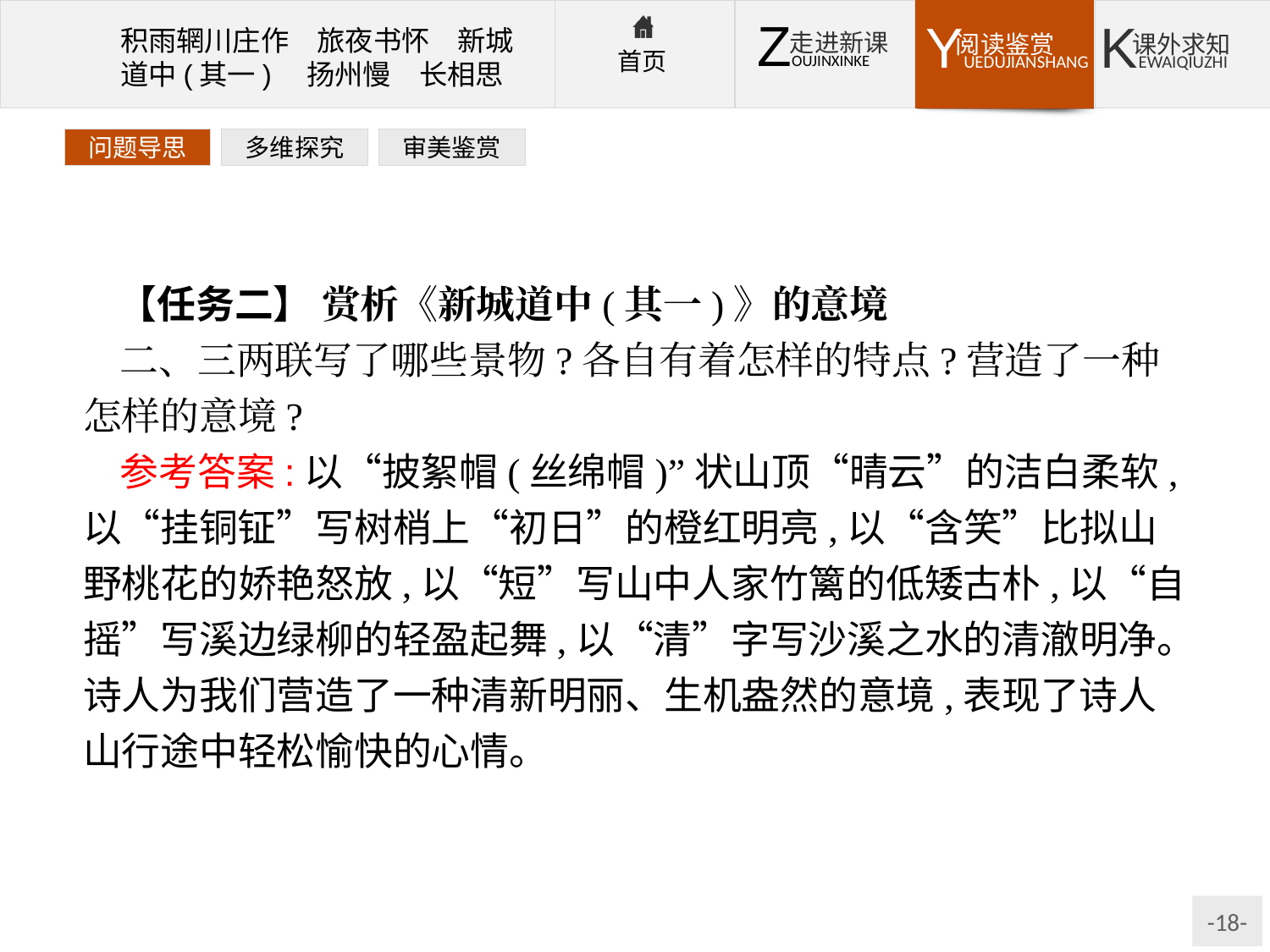

问题导思
多维探究
审美鉴赏
【任务二】 赏析《新城道中(其一)》的意境
二、三两联写了哪些景物?各自有着怎样的特点?营造了一种怎样的意境?
参考答案:以“披絮帽(丝绵帽)”状山顶“晴云”的洁白柔软,以“挂铜钲”写树梢上“初日”的橙红明亮,以“含笑”比拟山野桃花的娇艳怒放,以“短”写山中人家竹篱的低矮古朴,以“自摇”写溪边绿柳的轻盈起舞,以“清”字写沙溪之水的清澈明净。诗人为我们营造了一种清新明丽、生机盎然的意境,表现了诗人山行途中轻松愉快的心情。